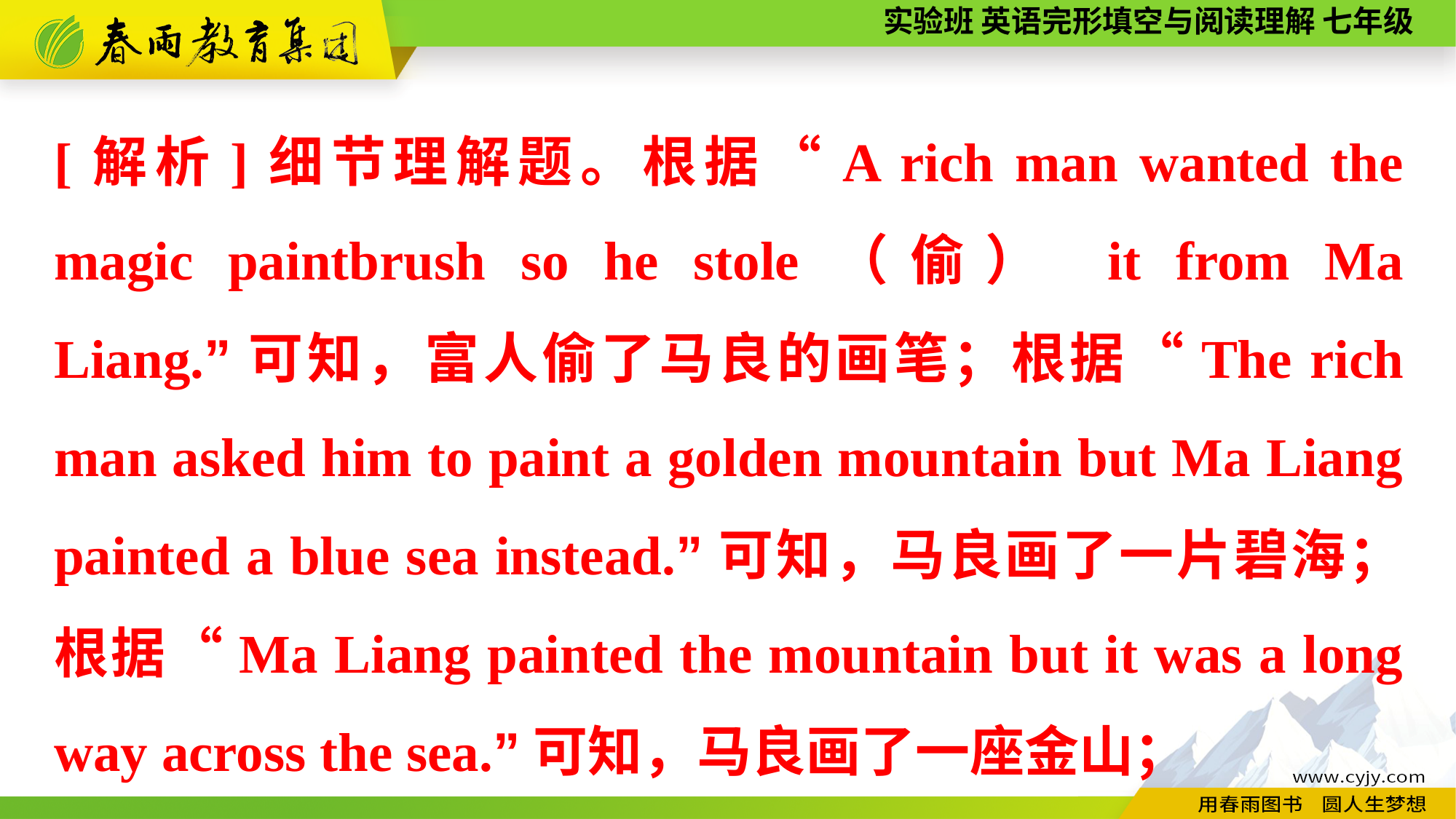

[解析]细节理解题。根据“A rich man wanted the magic paintbrush so he stole（偷） it from Ma Liang.”可知，富人偷了马良的画笔；根据“The rich man asked him to paint a golden mountain but Ma Liang painted a blue sea instead.”可知，马良画了一片碧海；根据“Ma Liang painted the mountain but it was a long way across the sea.”可知，马良画了一座金山；